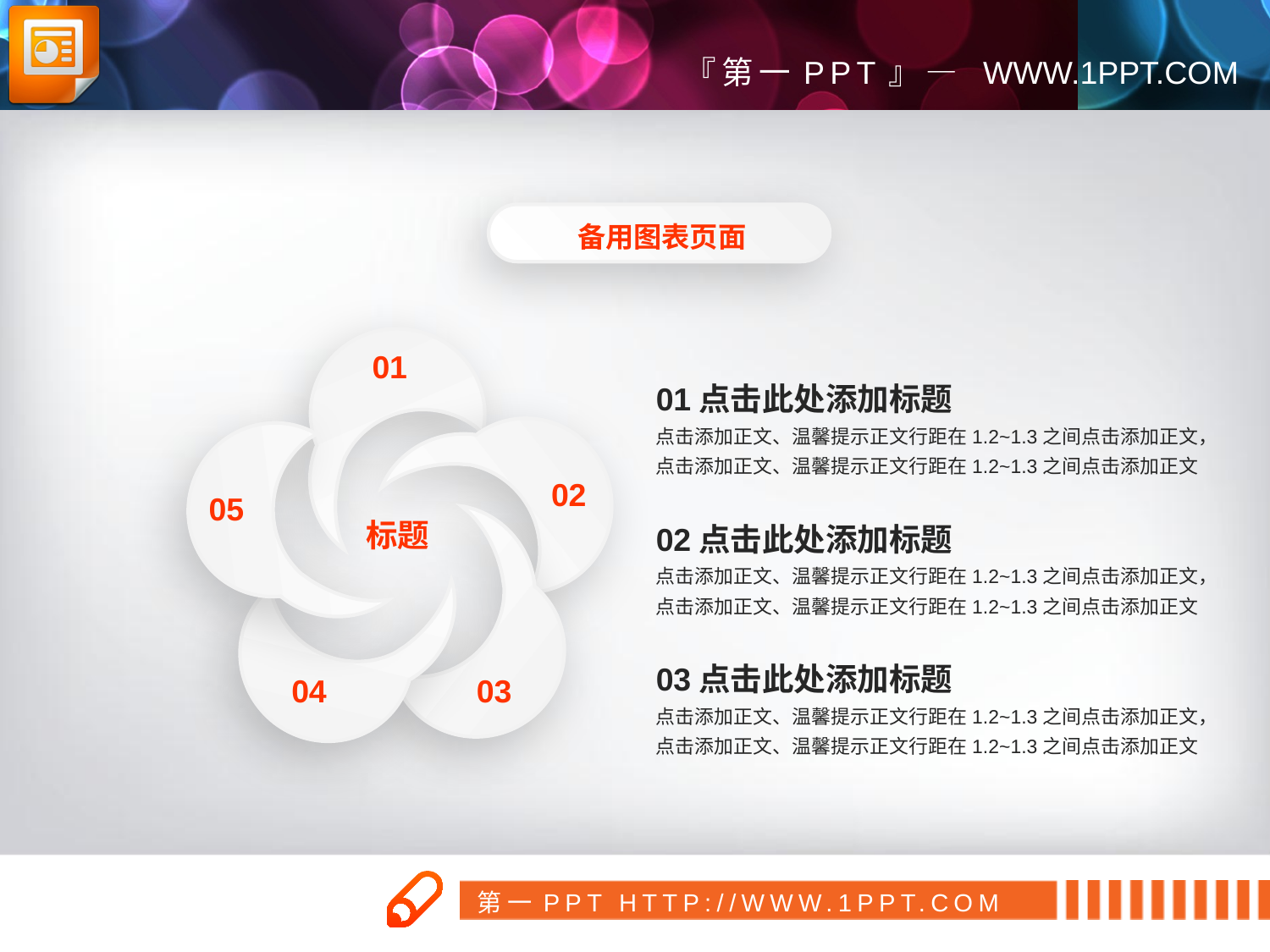

备用图表页面
01

01点击此处添加标题
点击添加正文、温馨提示正文行距在1.2~1.3之间点击添加正文，
点击添加正文、温馨提示正文行距在1.2~1.3之间点击添加正文

02点击此处添加标题
点击添加正文、温馨提示正文行距在1.2~1.3之间点击添加正文，
点击添加正文、温馨提示正文行距在1.2~1.3之间点击添加正文

03点击此处添加标题
点击添加正文、温馨提示正文行距在1.2~1.3之间点击添加正文，
点击添加正文、温馨提示正文行距在1.2~1.3之间点击添加正文

02

05

03
标题

04